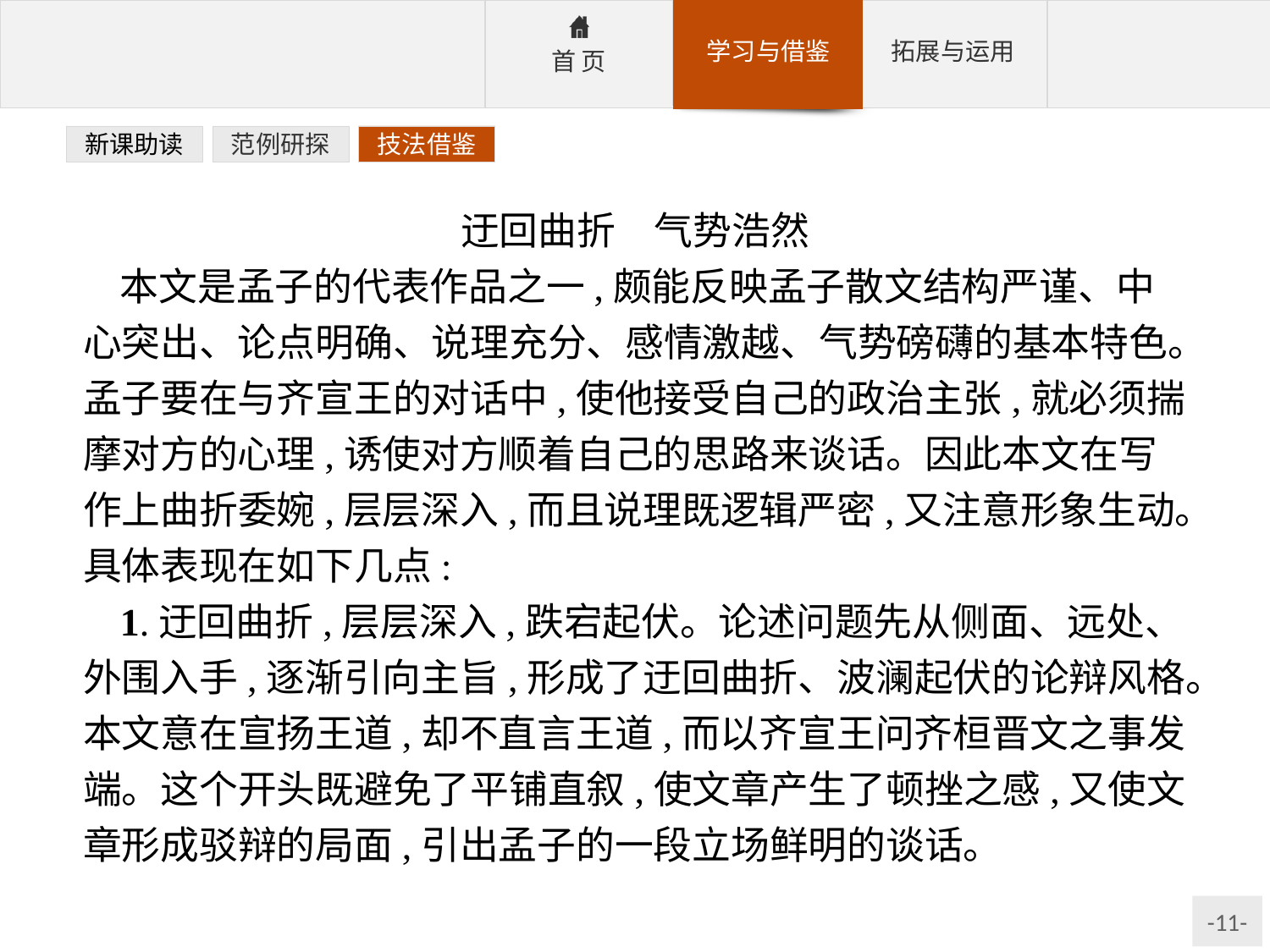

新课助读
范例研探
技法借鉴
迂回曲折　气势浩然
本文是孟子的代表作品之一,颇能反映孟子散文结构严谨、中心突出、论点明确、说理充分、感情激越、气势磅礴的基本特色。孟子要在与齐宣王的对话中,使他接受自己的政治主张,就必须揣摩对方的心理,诱使对方顺着自己的思路来谈话。因此本文在写作上曲折委婉,层层深入,而且说理既逻辑严密,又注意形象生动。具体表现在如下几点:
1.迂回曲折,层层深入,跌宕起伏。论述问题先从侧面、远处、外围入手,逐渐引向主旨,形成了迂回曲折、波澜起伏的论辩风格。本文意在宣扬王道,却不直言王道,而以齐宣王问齐桓晋文之事发端。这个开头既避免了平铺直叙,使文章产生了顿挫之感,又使文章形成驳辩的局面,引出孟子的一段立场鲜明的谈话。